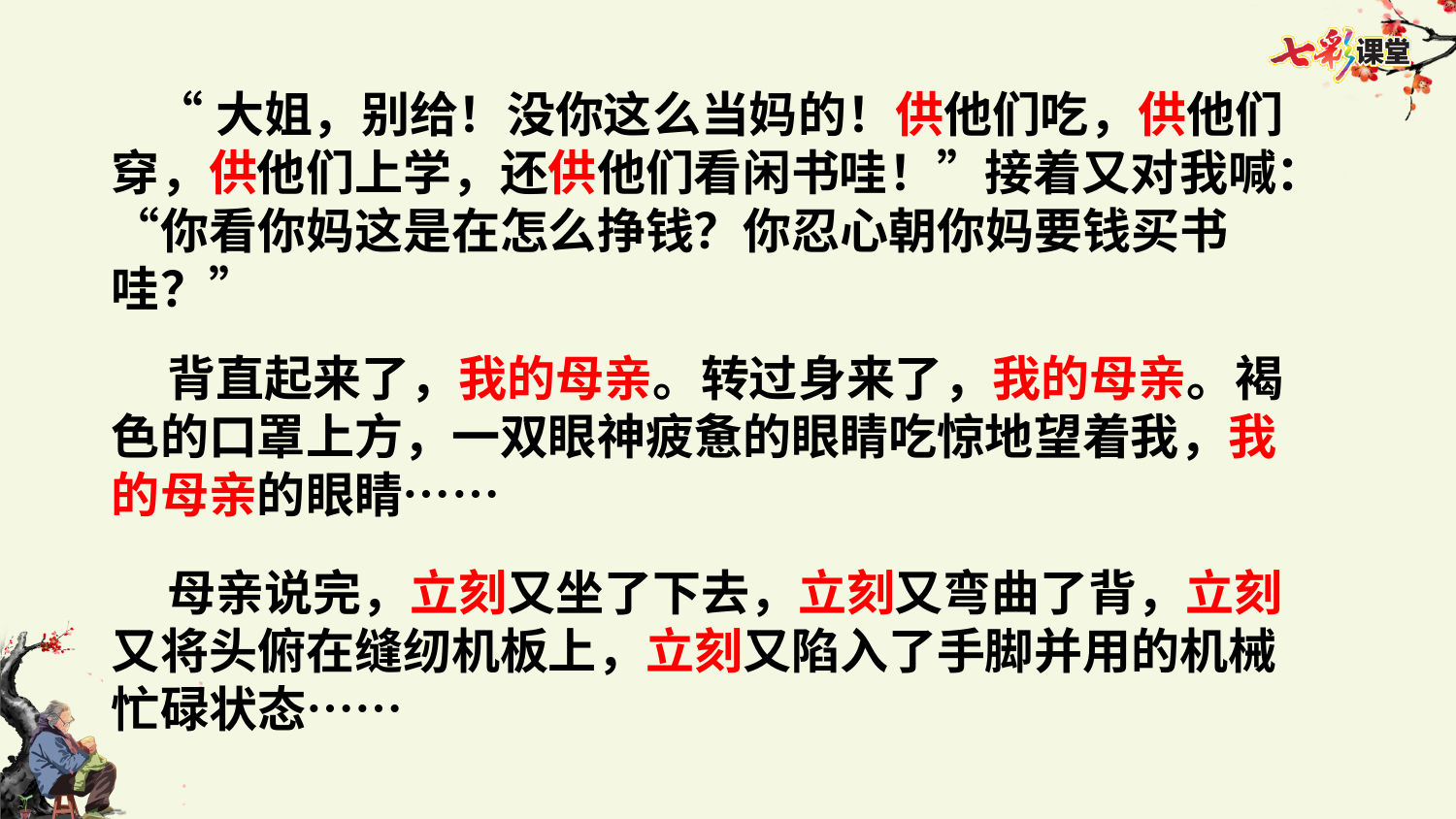

“大姐，别给！没你这么当妈的！供他们吃，供他们穿，供他们上学，还供他们看闲书哇！”接着又对我喊：“你看你妈这是在怎么挣钱？你忍心朝你妈要钱买书哇？”
    背直起来了，我的母亲。转过身来了，我的母亲。褐色的口罩上方，一双眼神疲惫的眼睛吃惊地望着我，我的母亲的眼睛……
    母亲说完，立刻又坐了下去，立刻又弯曲了背，立刻又将头俯在缝纫机板上，立刻又陷入了手脚并用的机械忙碌状态……